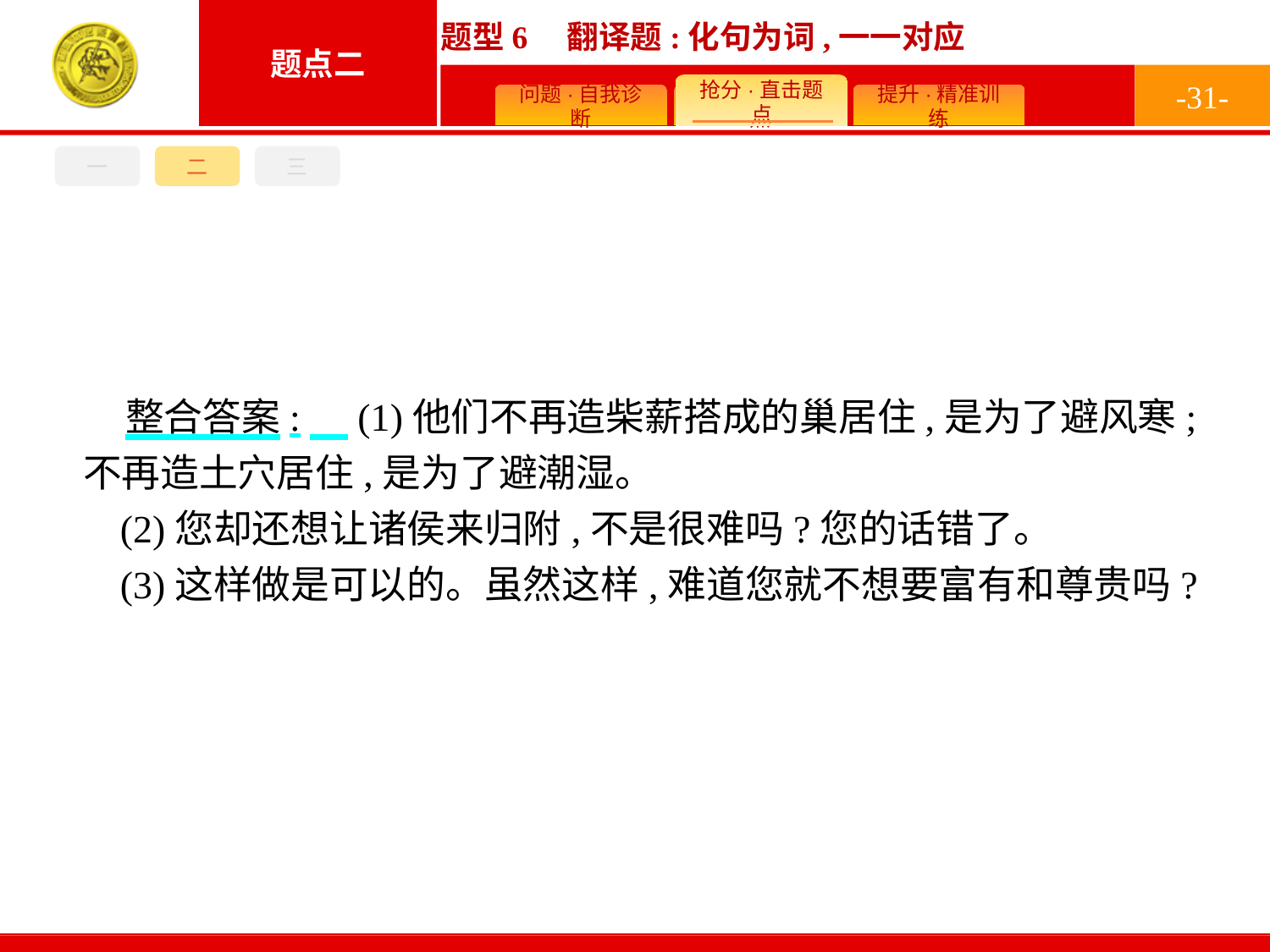

-31-
一
二
三
整合答案:　(1)他们不再造柴薪搭成的巢居住,是为了避风寒;不再造土穴居住,是为了避潮湿。
(2)您却还想让诸侯来归附,不是很难吗?您的话错了。
(3)这样做是可以的。虽然这样,难道您就不想要富有和尊贵吗?